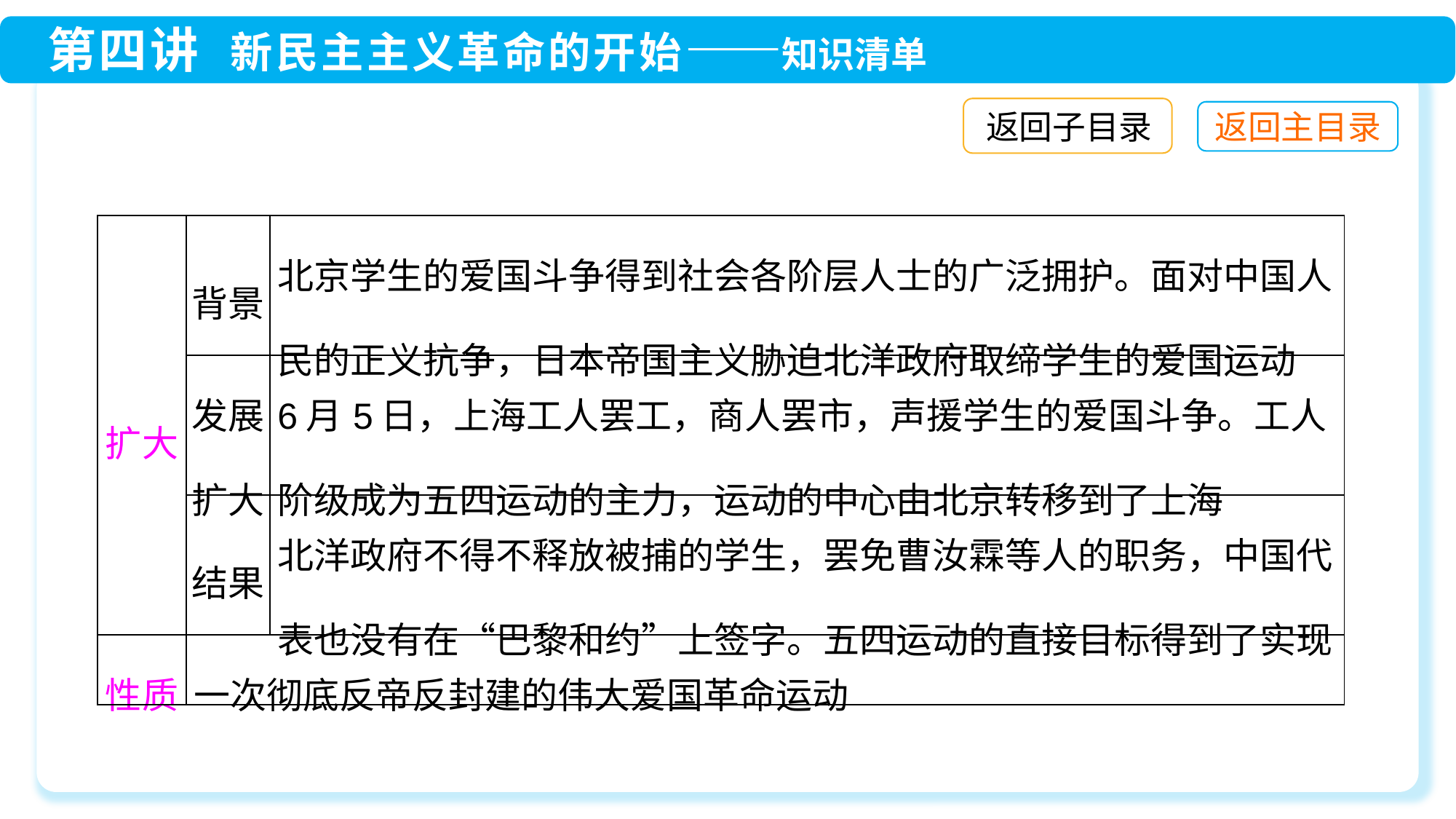

返回子目录
| 扩大 | 背景 | 北京学生的爱国斗争得到社会各阶层人士的广泛拥护。面对中国人民的正义抗争，日本帝国主义胁迫北洋政府取缔学生的爱国运动 |
| --- | --- | --- |
|  | 发展扩大 | 6月5日，上海工人罢工，商人罢市，声援学生的爱国斗争。工人阶级成为五四运动的主力，运动的中心由北京转移到了上海 |
|  | 结果 | 北洋政府不得不释放被捕的学生，罢免曹汝霖等人的职务，中国代表也没有在“巴黎和约”上签字。五四运动的直接目标得到了实现 |
| 性质 | 一次彻底反帝反封建的伟大爱国革命运动 |  |